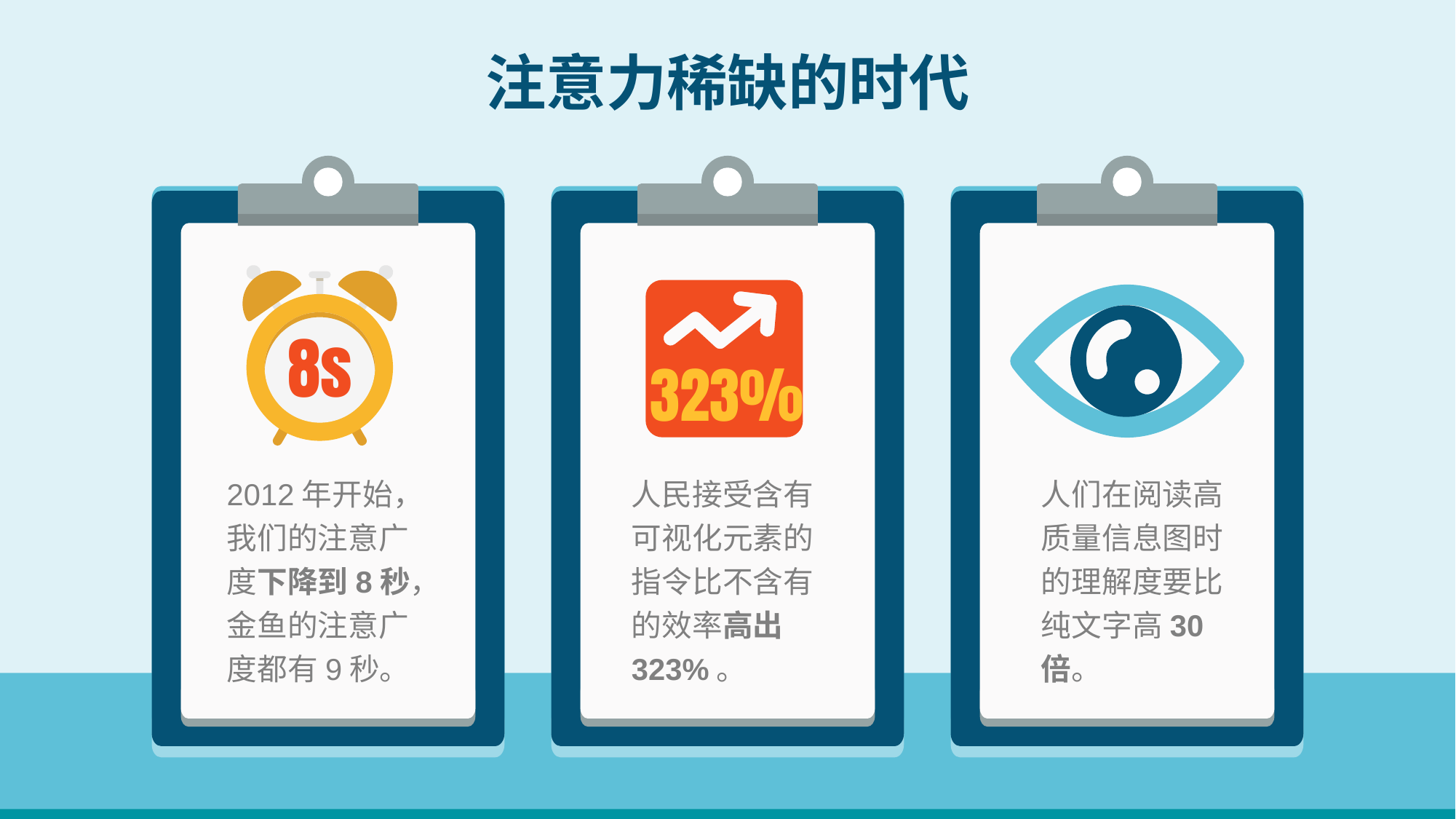

注意力稀缺的时代

8s
323%
2012年开始，我们的注意广度下降到8秒，金鱼的注意广度都有9秒。
人民接受含有可视化元素的指令比不含有的效率高出323%。
人们在阅读高质量信息图时的理解度要比纯文字高30倍。